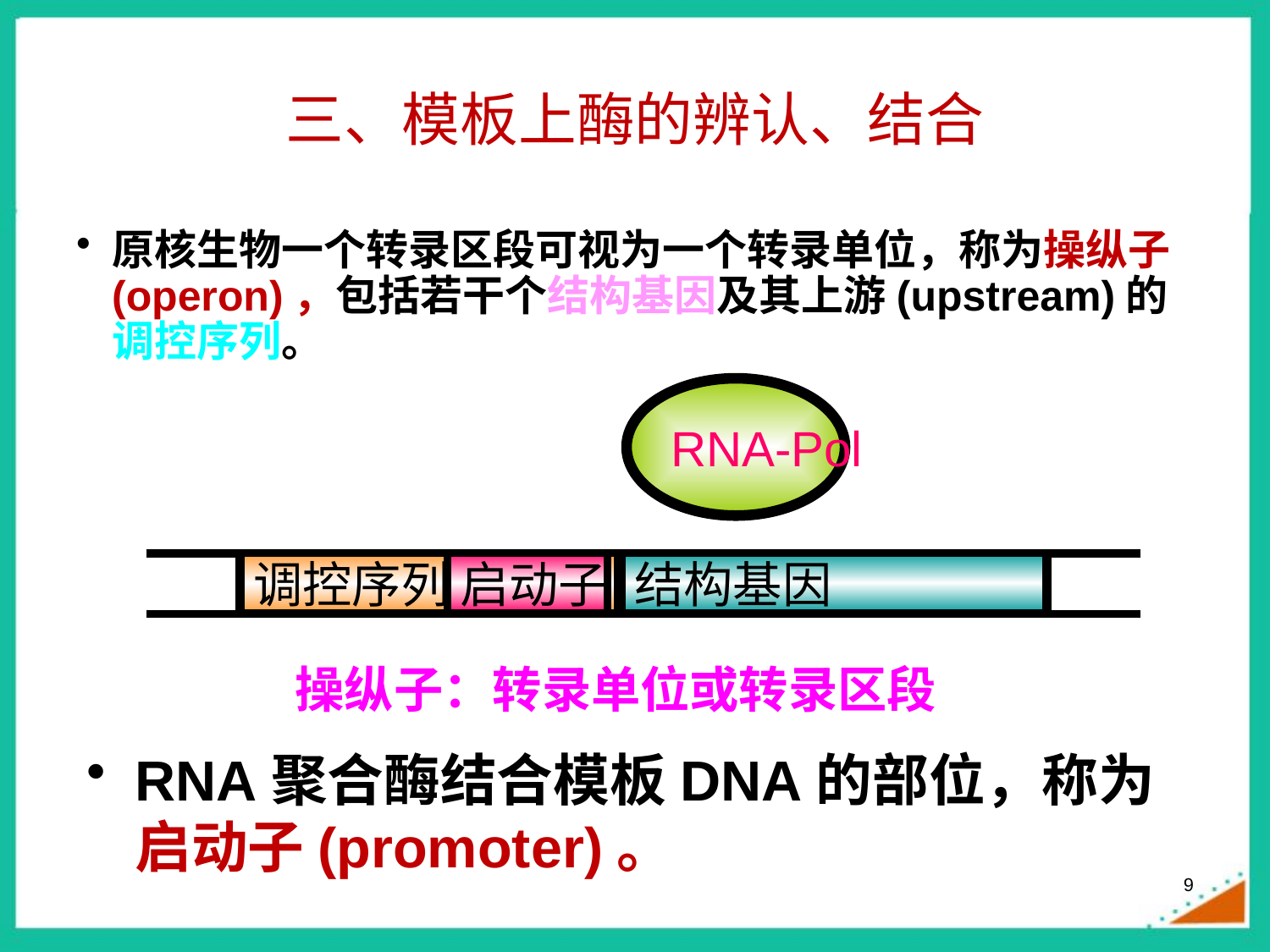

# 三、模板上酶的辨认、结合
原核生物一个转录区段可视为一个转录单位，称为操纵子(operon)，包括若干个结构基因及其上游(upstream)的调控序列。
RNA-Pol
启动子
调控序列
结构基因

操纵子：转录单位或转录区段
RNA聚合酶结合模板DNA的部位，称为启动子(promoter)。
9